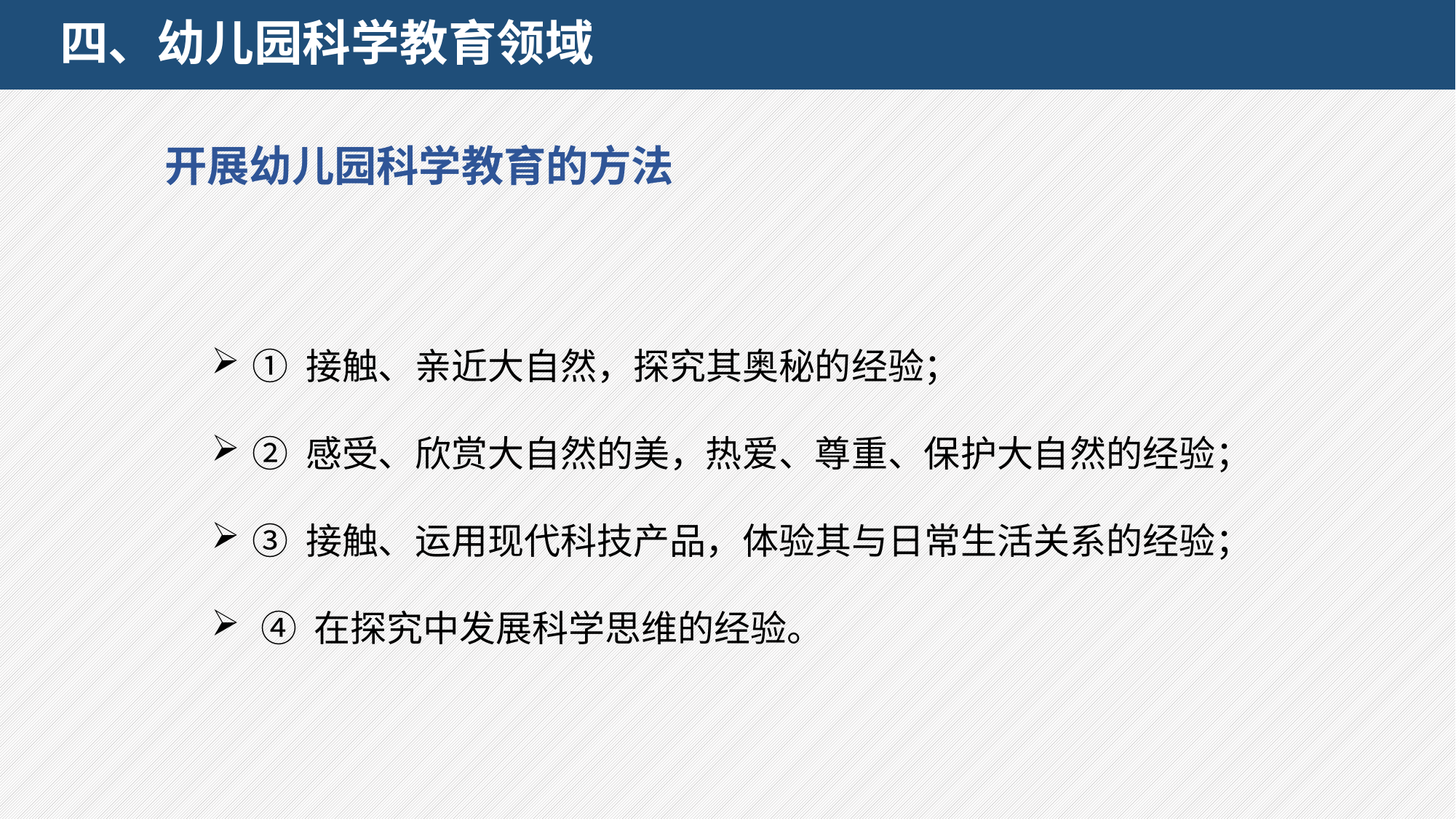

# 四、幼儿园科学教育领域
 开展幼儿园科学教育的方法
① 接触、亲近大自然，探究其奥秘的经验；
② 感受、欣赏大自然的美，热爱、尊重、保护大自然的经验；
③ 接触、运用现代科技产品，体验其与日常生活关系的经验；
 ④ 在探究中发展科学思维的经验。